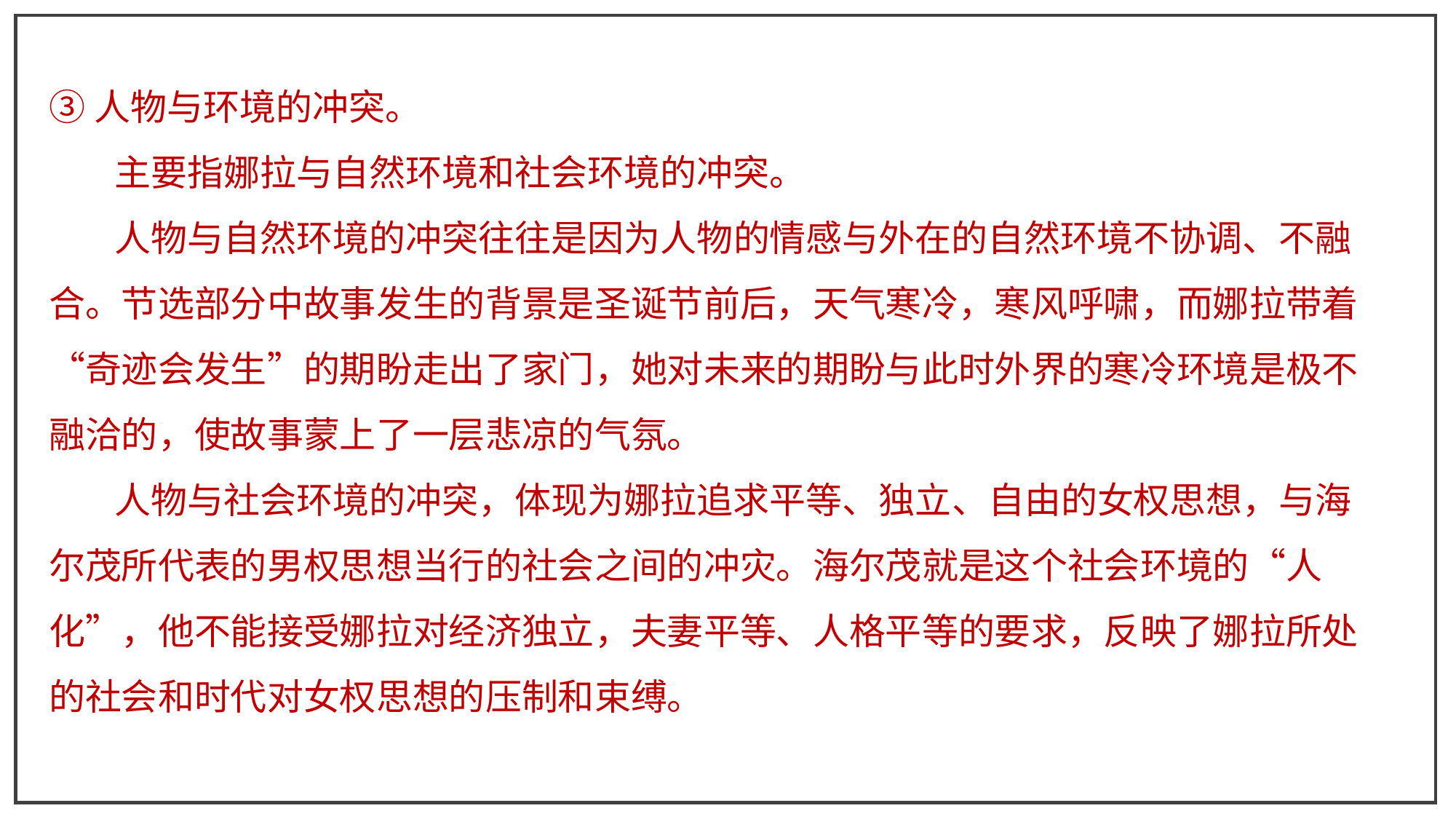

③人物与环境的冲突。
       主要指娜拉与自然环境和社会环境的冲突。
       人物与自然环境的冲突往往是因为人物的情感与外在的自然环境不协调、不融合。节选部分中故事发生的背景是圣诞节前后，天气寒冷，寒风呼啸，而娜拉带着“奇迹会发生”的期盼走出了家门，她对未来的期盼与此时外界的寒冷环境是极不融洽的，使故事蒙上了一层悲凉的气氛。
       人物与社会环境的冲突，体现为娜拉追求平等、独立、自由的女权思想，与海尔茂所代表的男权思想当行的社会之间的冲灾。海尔茂就是这个社会环境的“人化”，他不能接受娜拉对经济独立，夫妻平等、人格平等的要求，反映了娜拉所处的社会和时代对女权思想的压制和束缚。